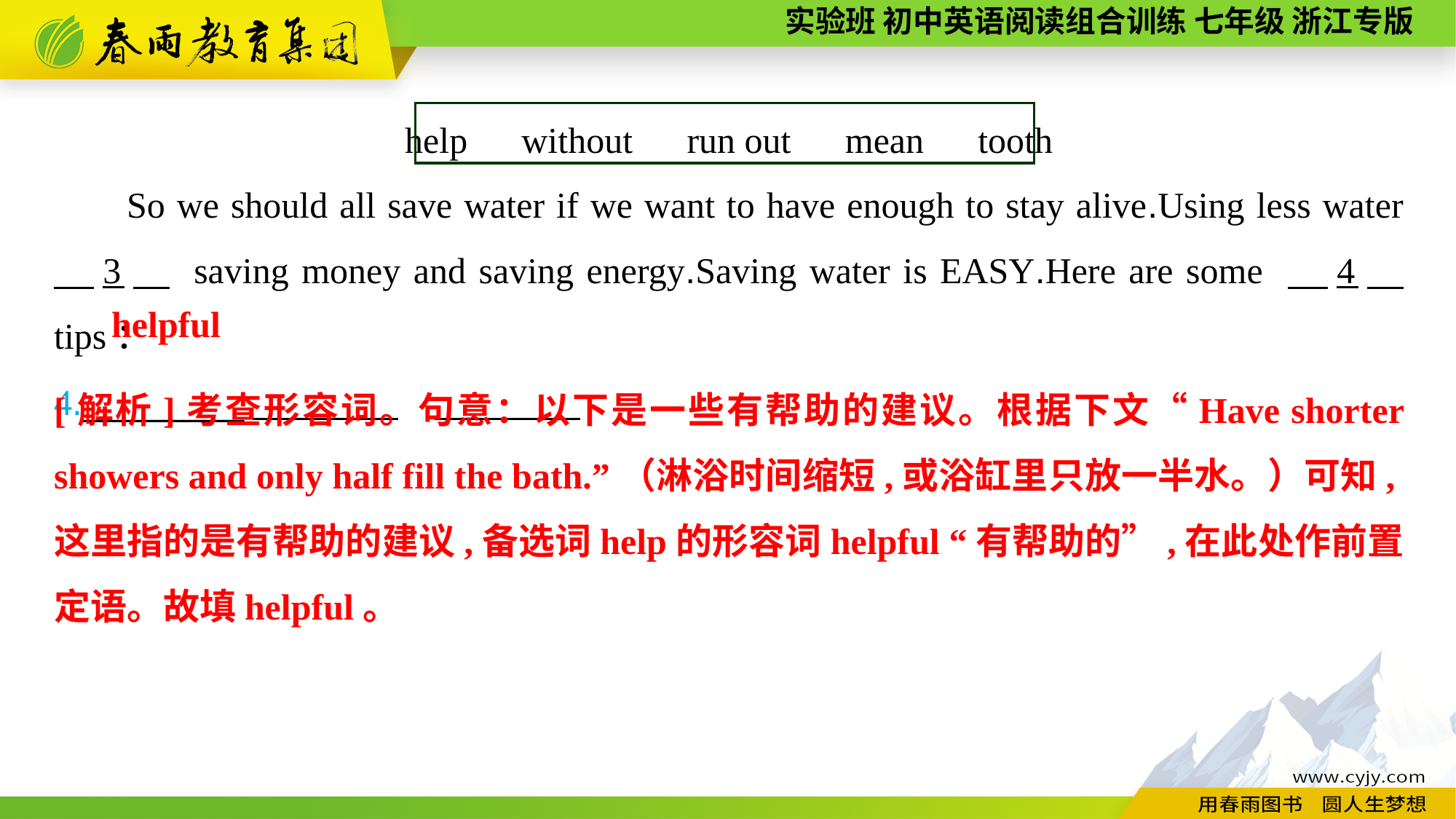

help　without　run out　mean　tooth
So we should all save water if we want to have enough to stay alive.Using less water 　3　 saving money and saving energy.Saving water is EASY.Here are some 　4　 tips：
4.________

helpful
[解析]考查形容词。句意：以下是一些有帮助的建议。根据下文“Have shorter showers and only half fill the bath.”（淋浴时间缩短,或浴缸里只放一半水。）可知,这里指的是有帮助的建议,备选词help的形容词helpful “有帮助的”,在此处作前置定语。故填helpful。